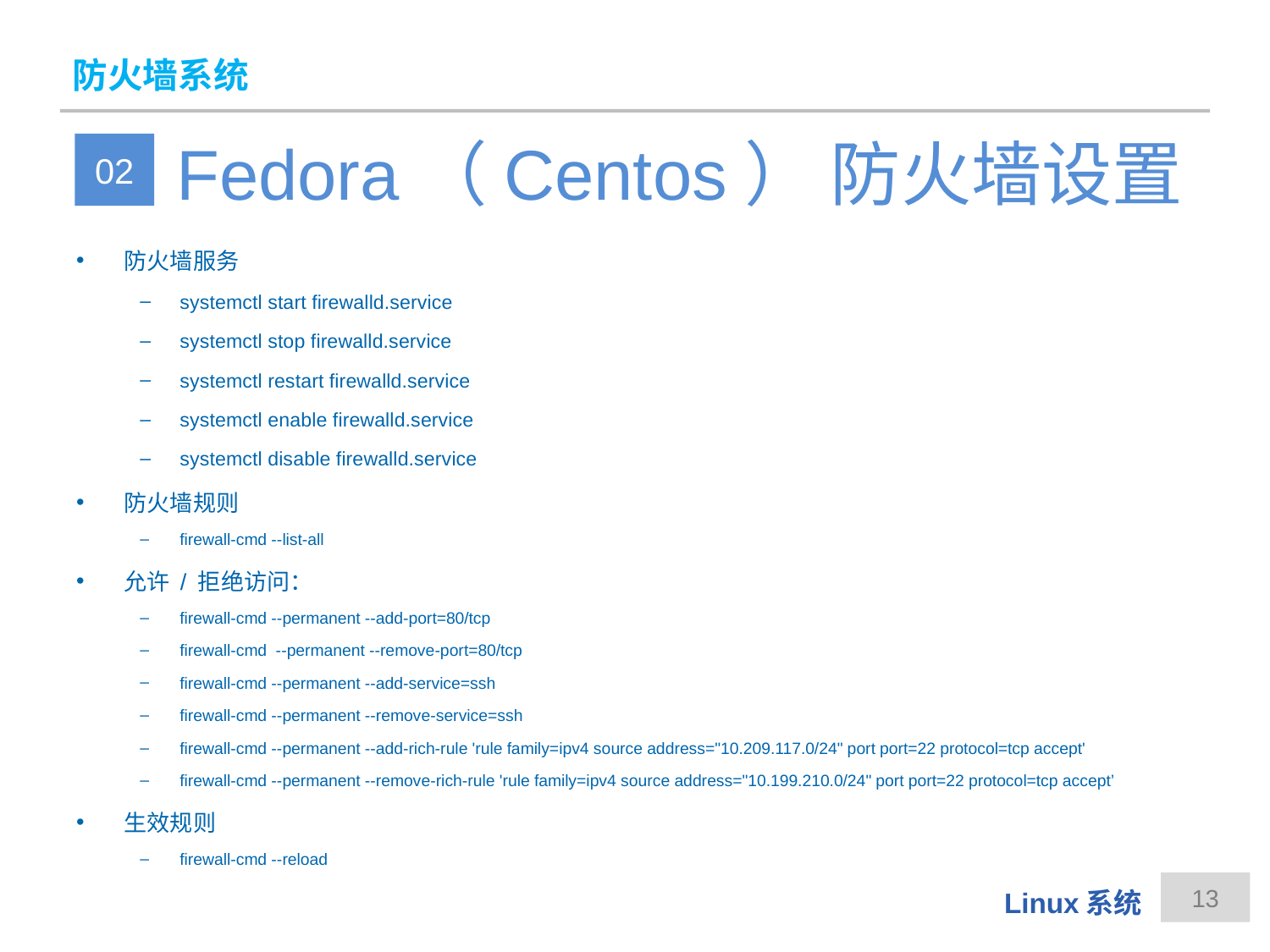

# 防火墙系统
Fedora（Centos） 防火墙设置
02
防火墙服务
systemctl start firewalld.service
systemctl stop firewalld.service
systemctl restart firewalld.service
systemctl enable firewalld.service
systemctl disable firewalld.service
防火墙规则
firewall-cmd --list-all
允许 / 拒绝访问：
firewall-cmd --permanent --add-port=80/tcp
firewall-cmd  --permanent --remove-port=80/tcp
firewall-cmd --permanent --add-service=ssh
firewall-cmd --permanent --remove-service=ssh
firewall-cmd --permanent --add-rich-rule 'rule family=ipv4 source address="10.209.117.0/24" port port=22 protocol=tcp accept'
firewall-cmd --permanent --remove-rich-rule 'rule family=ipv4 source address="10.199.210.0/24" port port=22 protocol=tcp accept’
生效规则
firewall-cmd --reload